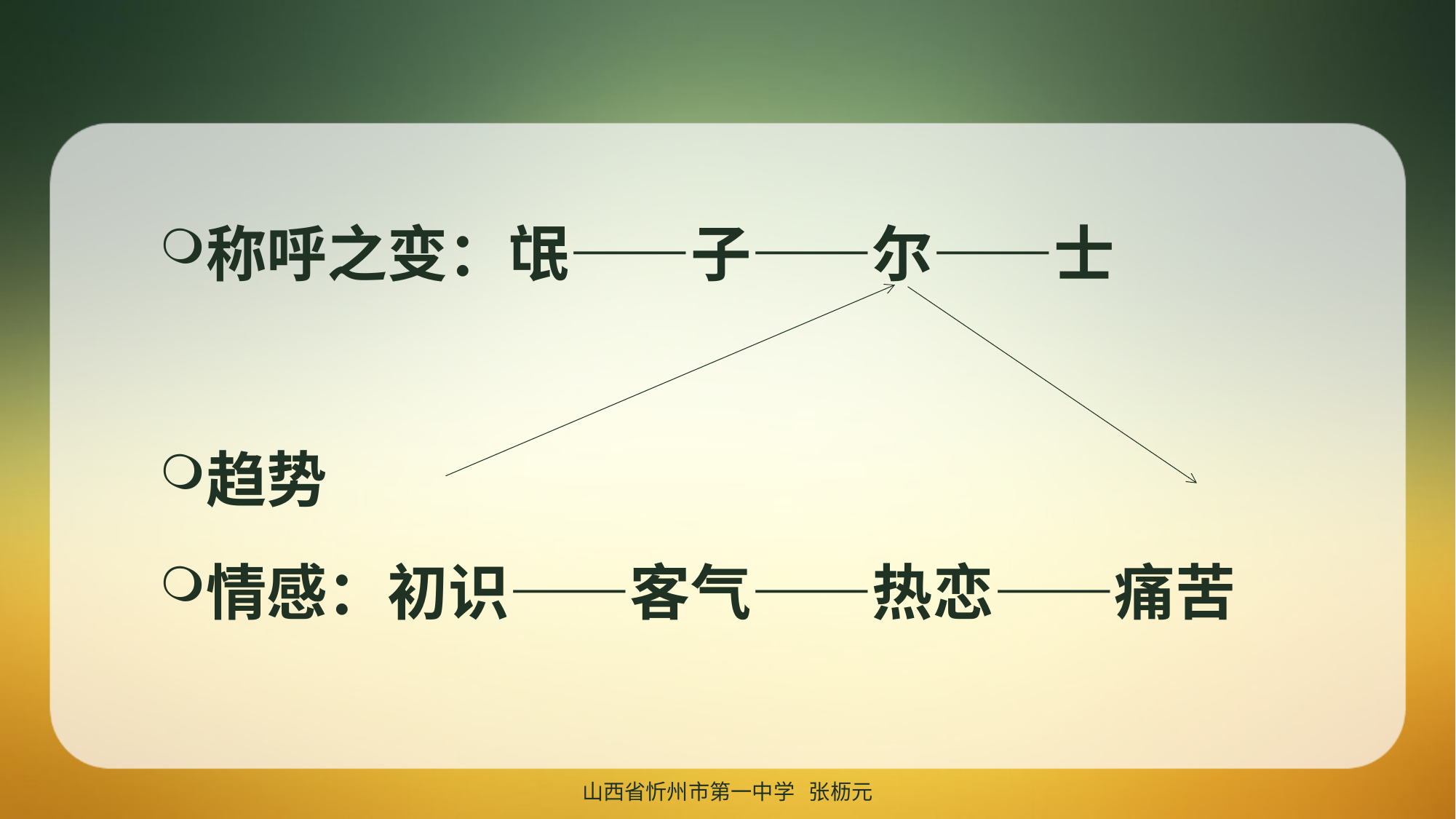

称呼之变：氓——子——尔——士

趋势
情感：初识——客气——热恋——痛苦
山西省忻州市第一中学   张枥元